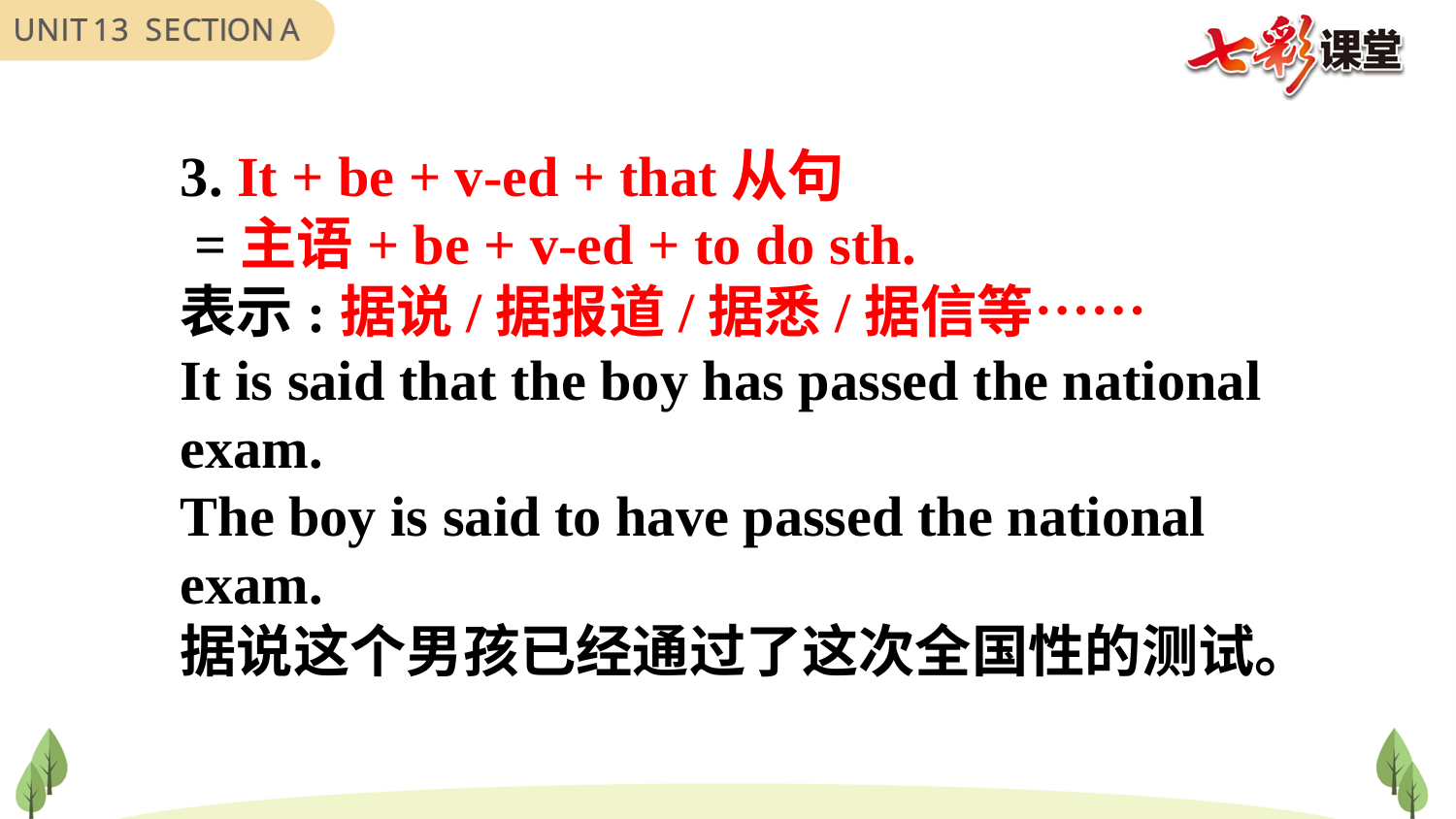

3. It + be + v-ed + that从句
 =主语+ be + v-ed + to do sth.
表示:据说/据报道/据悉/据信等……
It is said that the boy has passed the national exam.
The boy is said to have passed the national exam.
据说这个男孩已经通过了这次全国性的测试。